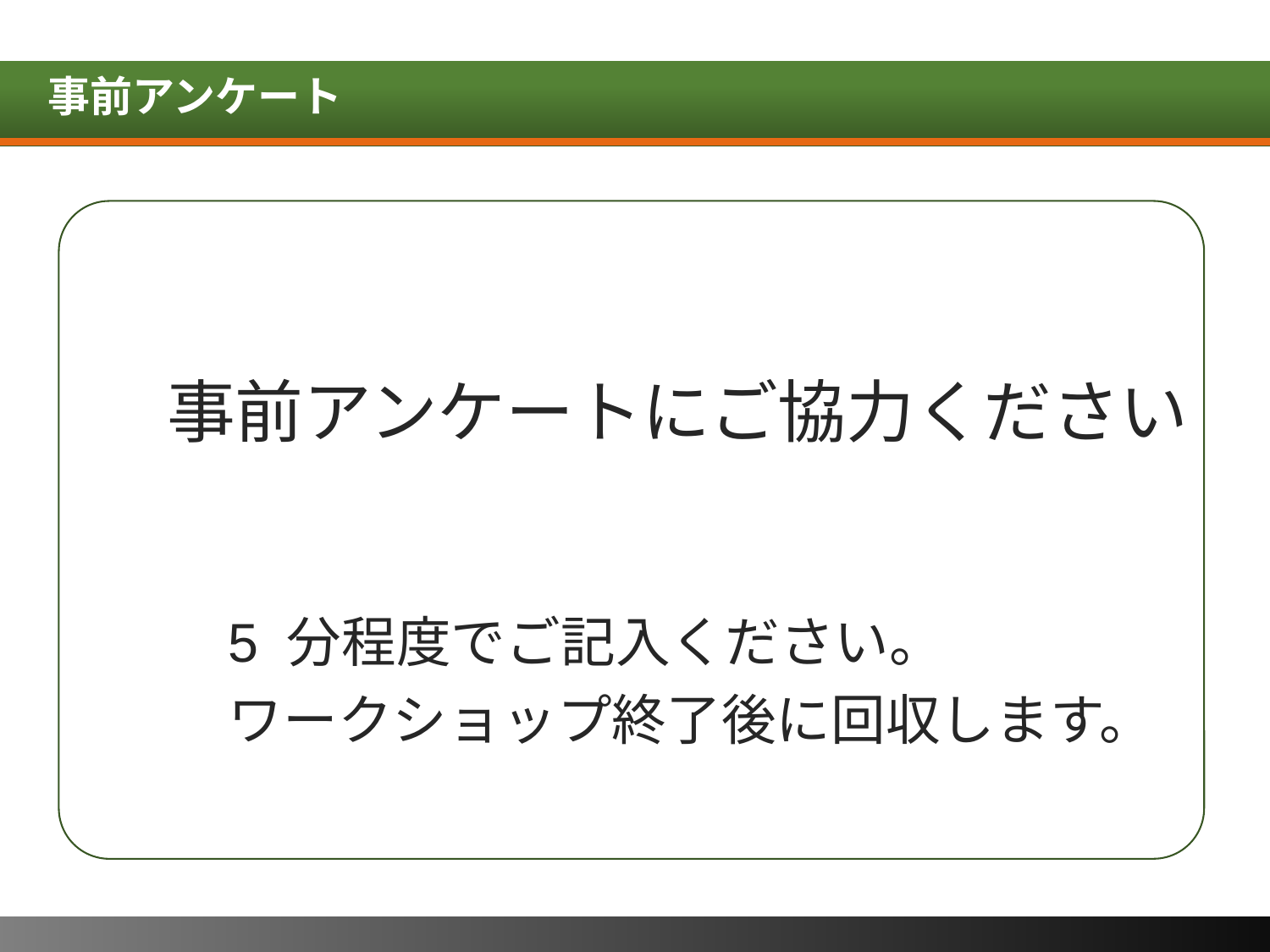

# 事前アンケート

事前アンケートにご協力ください

5 分程度でご記入ください。
ワークショップ終了後に回収します。
2